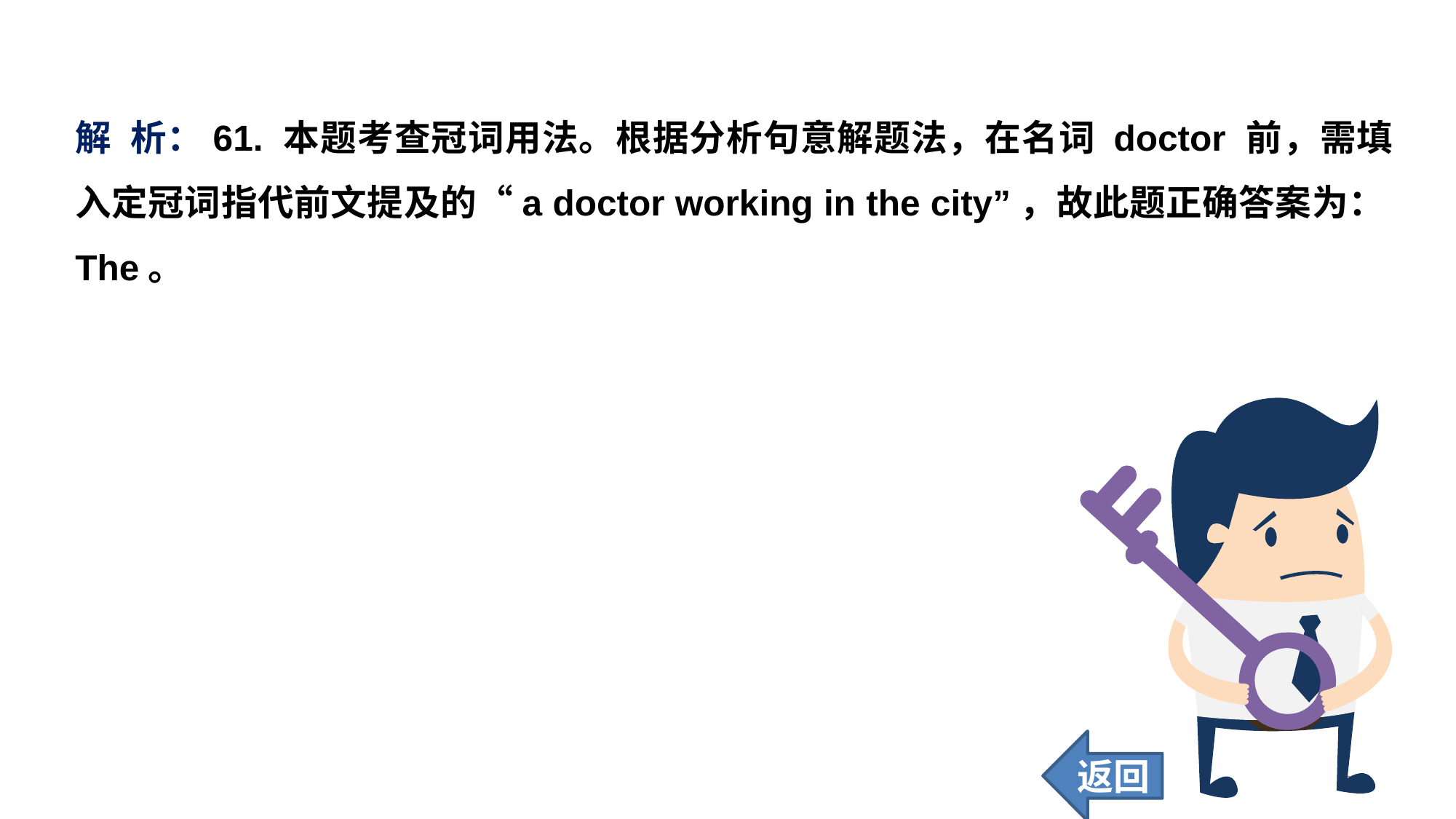

解  析：61. 本题考查冠词用法。根据分析句意解题法，在名词 doctor 前，需填入定冠词指代前文提及的“a doctor working in the city”，故此题正确答案为：The。

返回
262